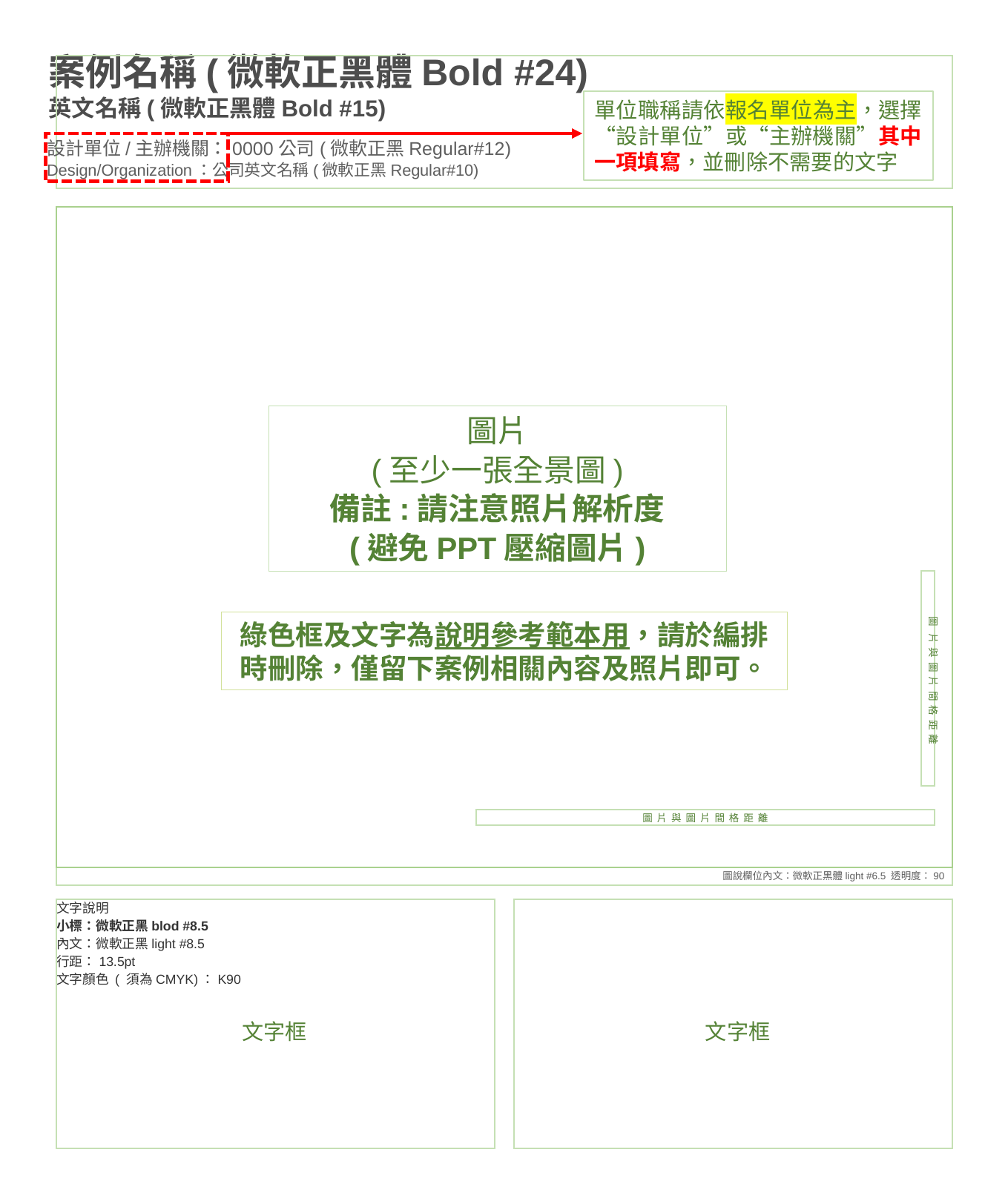

案例名稱(微軟正黑體Bold #24)
英文名稱(微軟正黑體Bold #15)

單位職稱請依報名單位為主，選擇“設計單位”或“主辦機關”其中一項填寫，並刪除不需要的文字
設計單位/主辦機關：0000公司(微軟正黑Regular#12)
Design/Organization：公司英文名稱(微軟正黑Regular#10)

圖片
(至少一張全景圖)
備註:請注意照片解析度
(避免PPT壓縮圖片)

圖   片  與  圖  片  間  格  距  離
綠色框及文字為說明參考範本用，請於編排時刪除，僅留下案例相關內容及照片即可。

圖  片  與  圖  片  間  格  距  離
圖說欄位內文：微軟正黑體light #6.5 透明度：90
文字說明
小標：微軟正黑blod #8.5
內文：微軟正黑light #8.5
行距：13.5pt
文字顏色 ( 須為CMYK)：K90
文字框
文字框